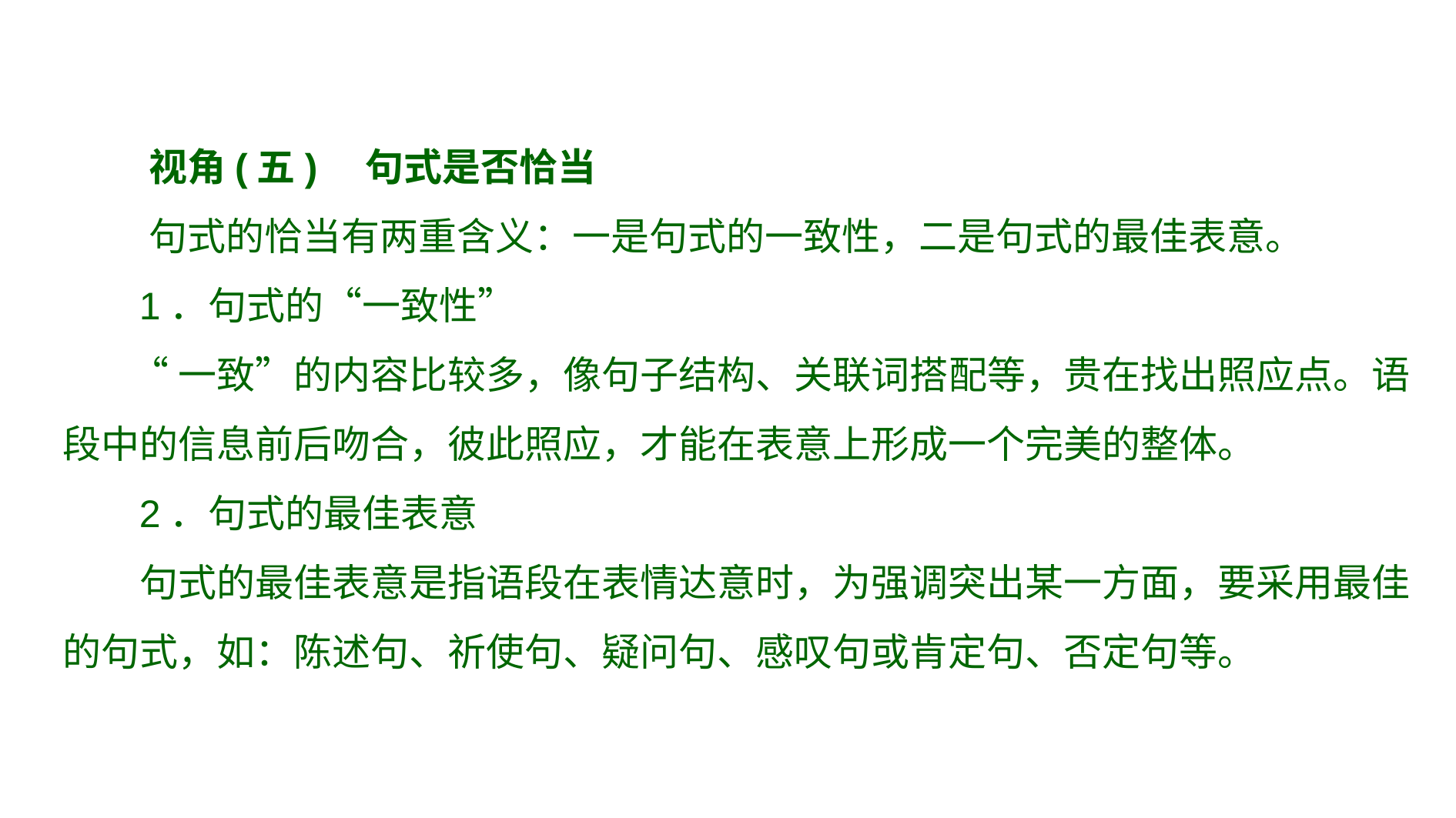

视角(五)　句式是否恰当
     句式的恰当有两重含义：一是句式的一致性，二是句式的最佳表意。
    1．句式的“一致性”
    “一致”的内容比较多，像句子结构、关联词搭配等，贵在找出照应点。语段中的信息前后吻合，彼此照应，才能在表意上形成一个完美的整体。
    2．句式的最佳表意
    句式的最佳表意是指语段在表情达意时，为强调突出某一方面，要采用最佳的句式，如：陈述句、祈使句、疑问句、感叹句或肯定句、否定句等。